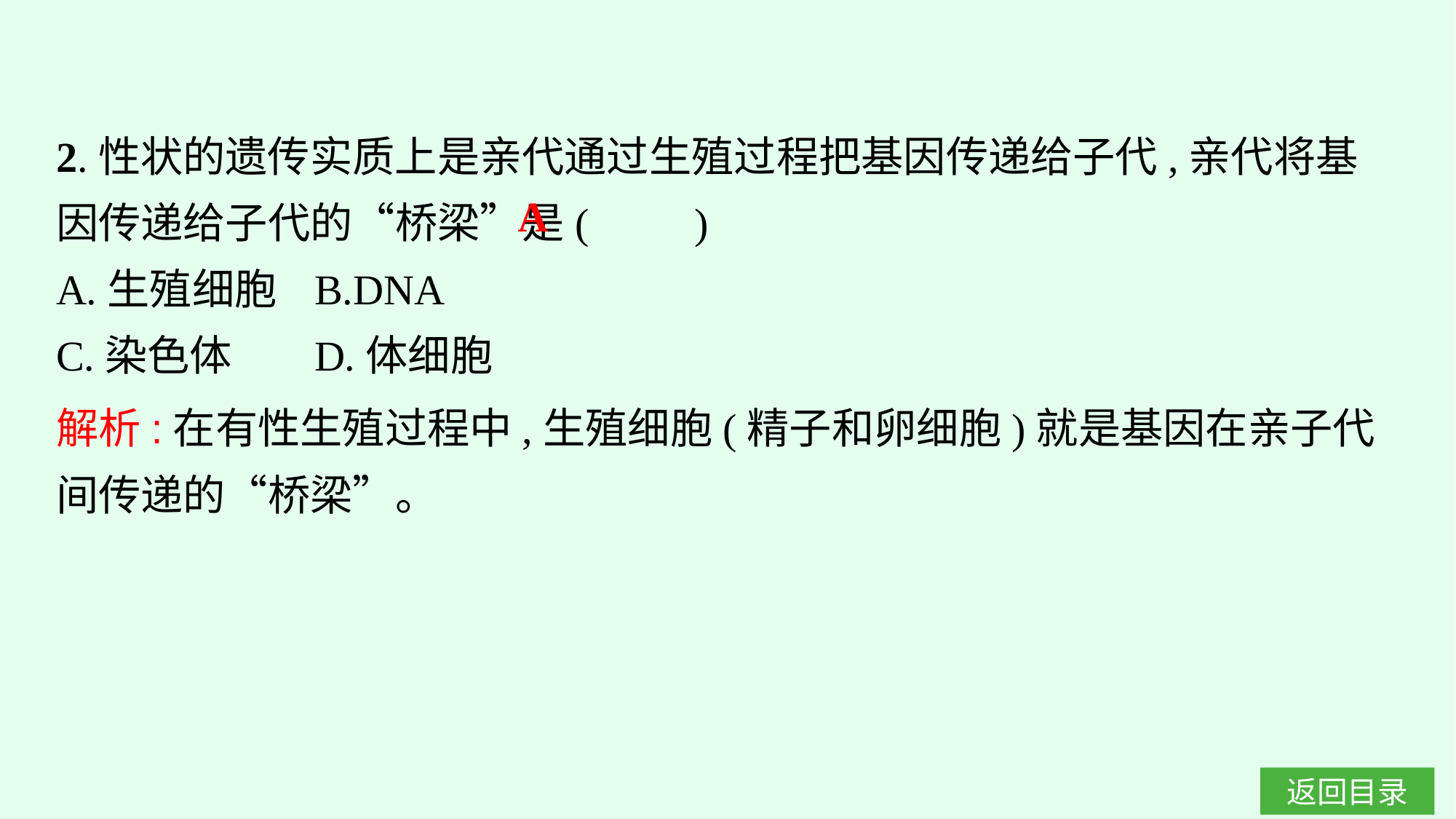

2.性状的遗传实质上是亲代通过生殖过程把基因传递给子代,亲代将基因传递给子代的“桥梁”是(　　)
A.生殖细胞	B.DNA
C.染色体	D.体细胞
A
解析:在有性生殖过程中,生殖细胞(精子和卵细胞)就是基因在亲子代间传递的“桥梁”。